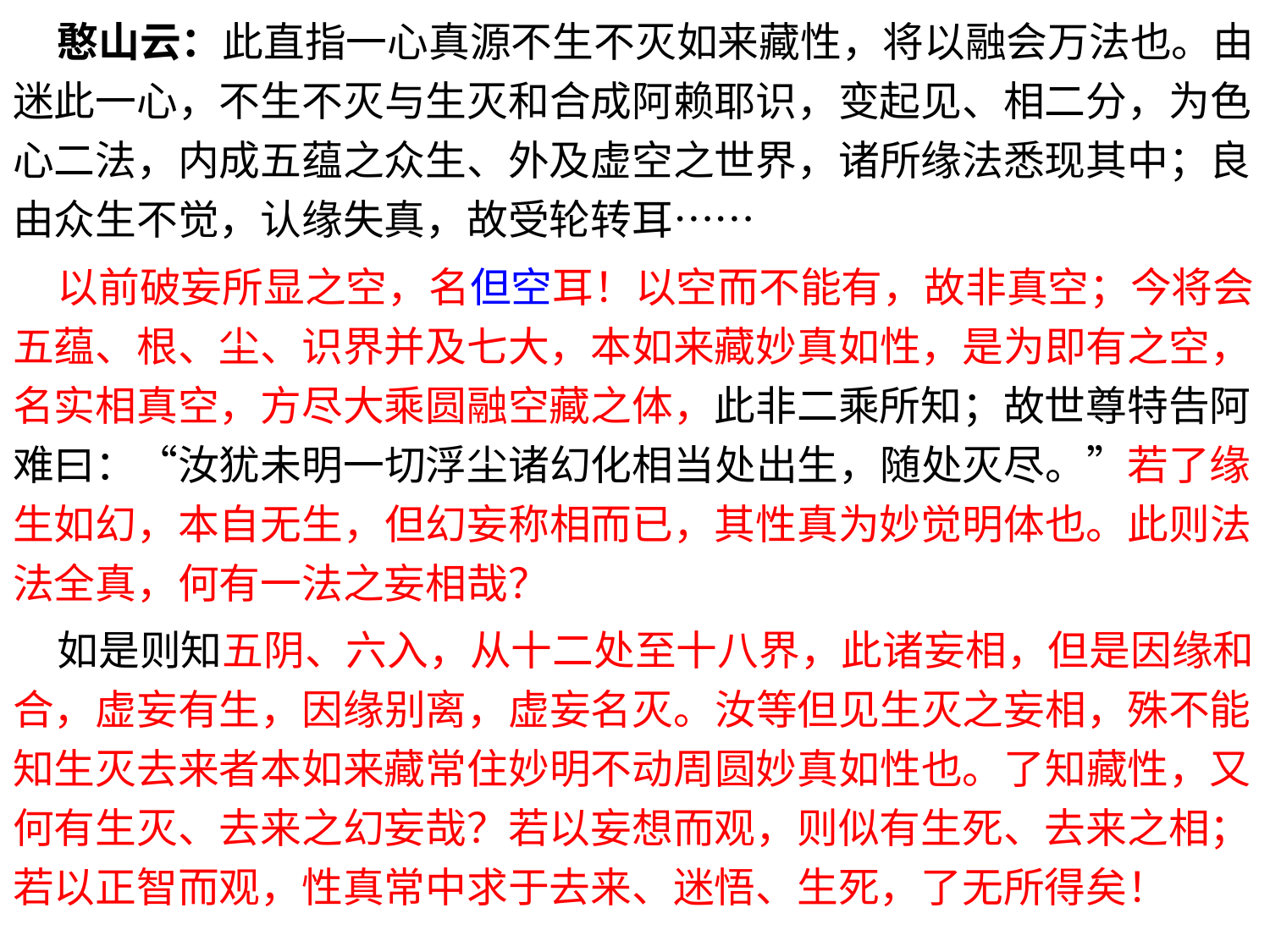

憨山云：此直指一心真源不生不灭如来藏性，将以融会万法也。由迷此一心，不生不灭与生灭和合成阿赖耶识，变起见、相二分，为色心二法，内成五蕴之众生、外及虚空之世界，诸所缘法悉现其中；良由众生不觉，认缘失真，故受轮转耳……
    以前破妄所显之空，名但空耳！以空而不能有，故非真空；今将会五蕴、根、尘、识界并及七大，本如来藏妙真如性，是为即有之空，名实相真空，方尽大乘圆融空藏之体，此非二乘所知；故世尊特告阿难曰：“汝犹未明一切浮尘诸幻化相当处出生，随处灭尽。”若了缘生如幻，本自无生，但幻妄称相而已，其性真为妙觉明体也。此则法法全真，何有一法之妄相哉？
    如是则知五阴、六入，从十二处至十八界，此诸妄相，但是因缘和合，虚妄有生，因缘别离，虚妄名灭。汝等但见生灭之妄相，殊不能知生灭去来者本如来藏常住妙明不动周圆妙真如性也。了知藏性，又何有生灭、去来之幻妄哉？若以妄想而观，则似有生死、去来之相；若以正智而观，性真常中求于去来、迷悟、生死，了无所得矣！